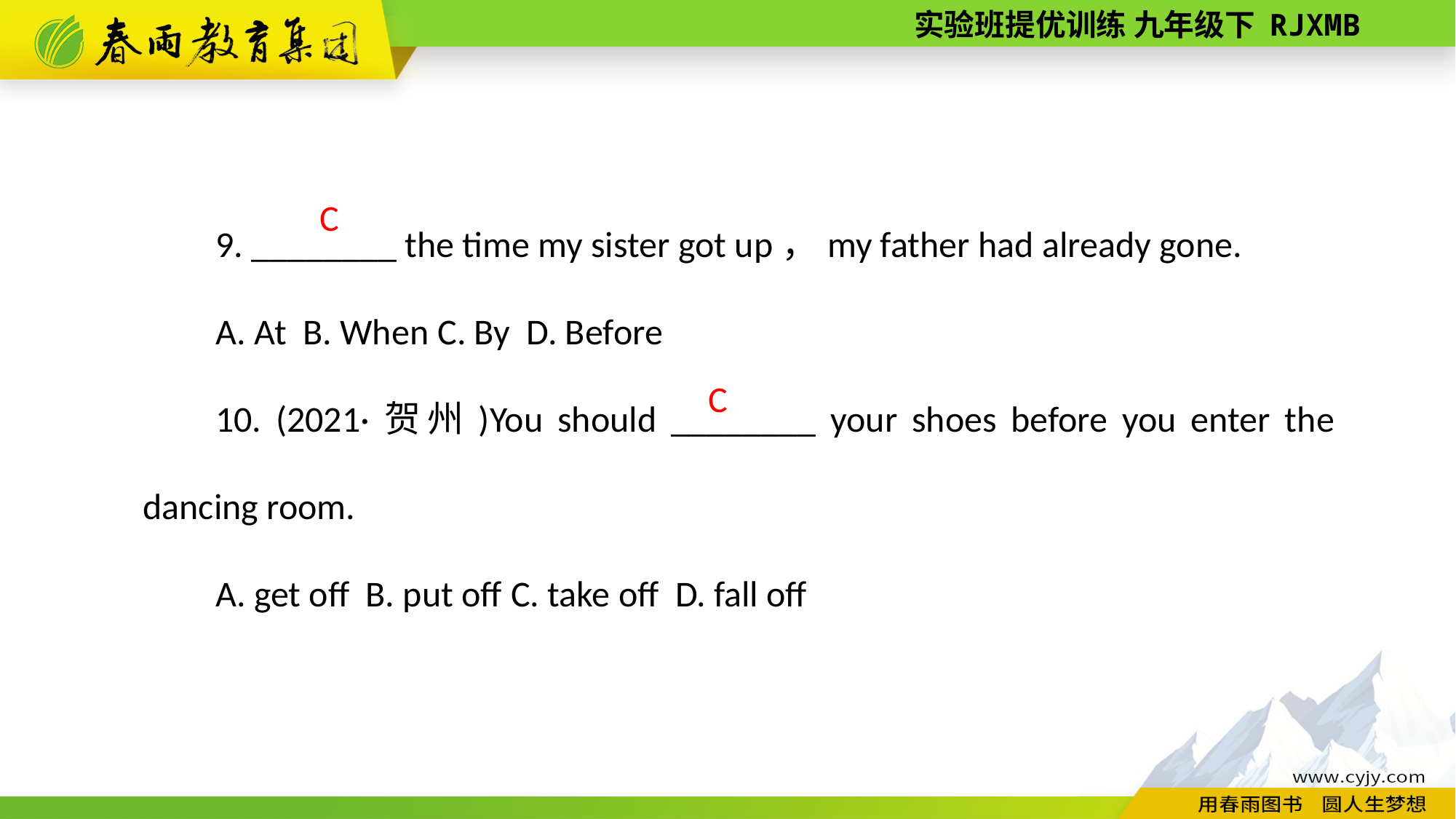

9. ________ the time my sister got up，my father had already gone.
A. At  B. When  C. By  D. Before
10. (2021·贺州)You should ________ your shoes before you enter the dancing room.
A. get off  B. put off  C. take off  D. fall off
 C
C